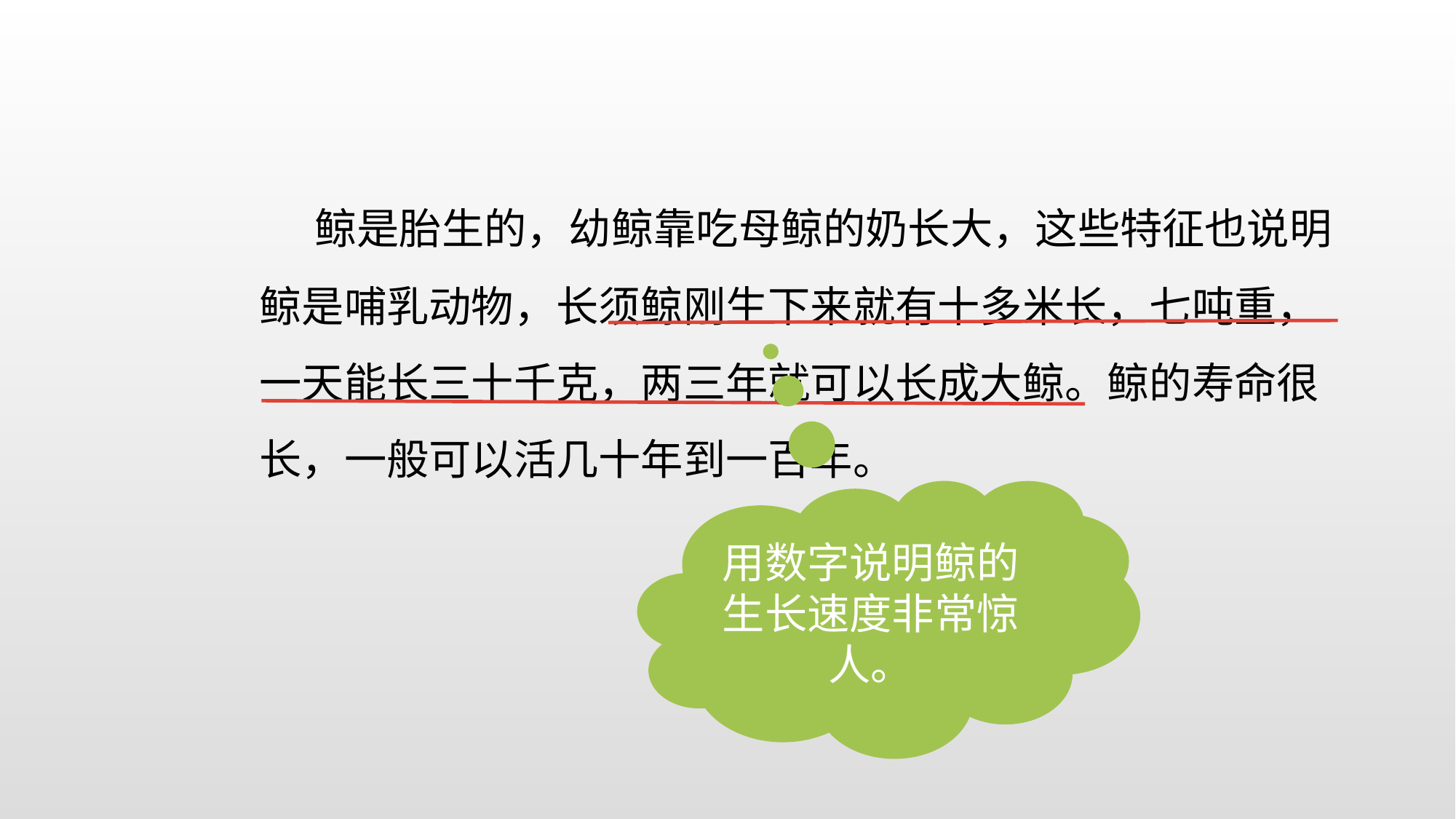

鲸是胎生的，幼鲸靠吃母鲸的奶长大，这些特征也说明鲸是哺乳动物，长须鲸刚生下来就有十多米长，七吨重，一天能长三十千克，两三年就可以长成大鲸。鲸的寿命很长，一般可以活几十年到一百年。
用数字说明鲸的生长速度非常惊人。